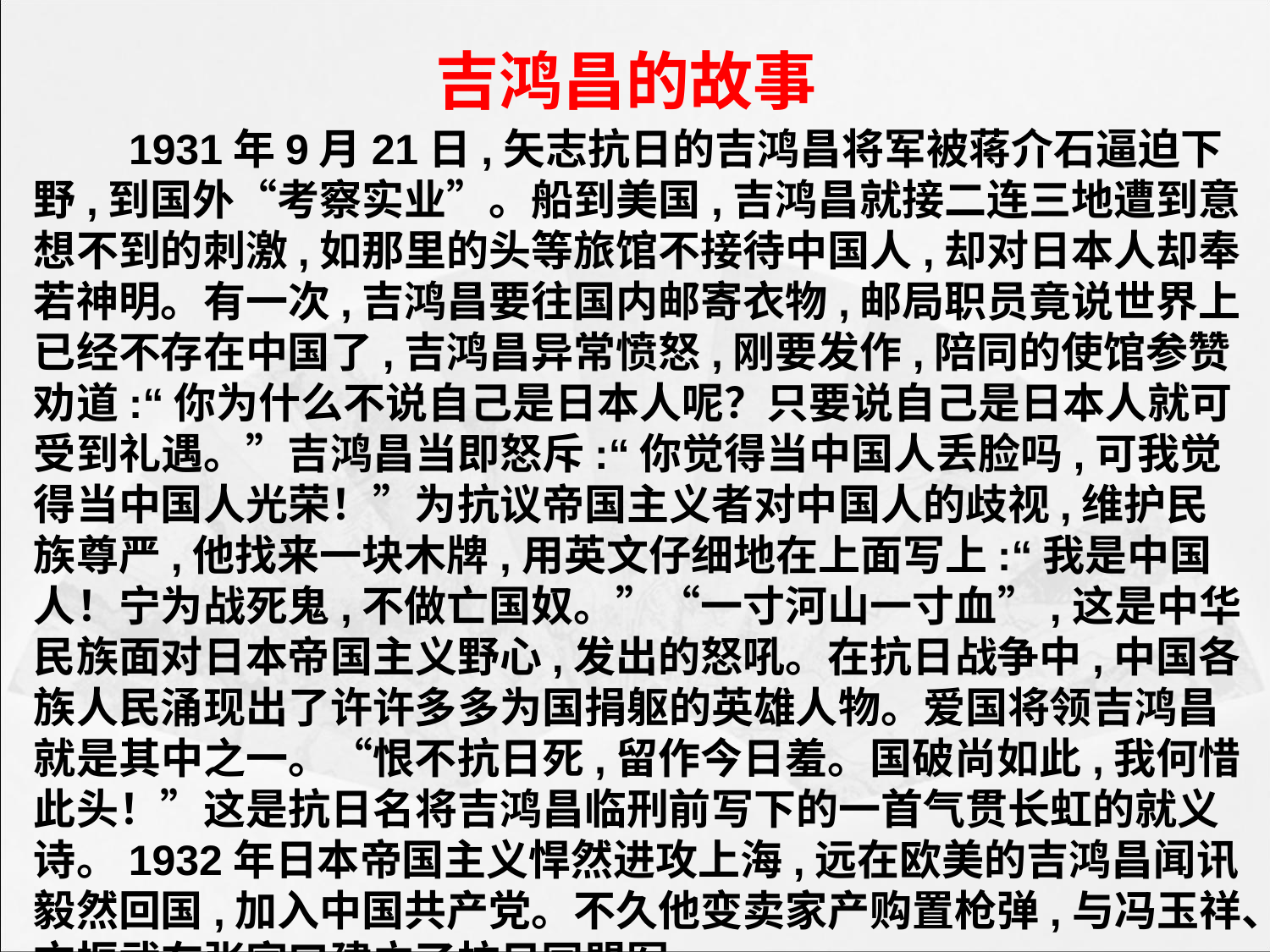

# 吉鸿昌的故事
        1931年9月21日,矢志抗日的吉鸿昌将军被蒋介石逼迫下野,到国外“考察实业”。船到美国,吉鸿昌就接二连三地遭到意想不到的刺激,如那里的头等旅馆不接待中国人,却对日本人却奉若神明。有一次,吉鸿昌要往国内邮寄衣物,邮局职员竟说世界上已经不存在中国了,吉鸿昌异常愤怒,刚要发作,陪同的使馆参赞劝道:“你为什么不说自己是日本人呢？只要说自己是日本人就可受到礼遇。”吉鸿昌当即怒斥:“你觉得当中国人丢脸吗,可我觉得当中国人光荣！”为抗议帝国主义者对中国人的歧视,维护民族尊严,他找来一块木牌,用英文仔细地在上面写上:“我是中国人！宁为战死鬼,不做亡国奴。”“一寸河山一寸血”,这是中华民族面对日本帝国主义野心,发出的怒吼。在抗日战争中,中国各族人民涌现出了许许多多为国捐躯的英雄人物。爱国将领吉鸿昌就是其中之一。“恨不抗日死,留作今日羞。国破尚如此,我何惜此头！”这是抗日名将吉鸿昌临刑前写下的一首气贯长虹的就义诗。1932年日本帝国主义悍然进攻上海,远在欧美的吉鸿昌闻讯毅然回国,加入中国共产党。不久他变卖家产购置枪弹,与冯玉祥、方振武在张家口建立了抗日同盟军。